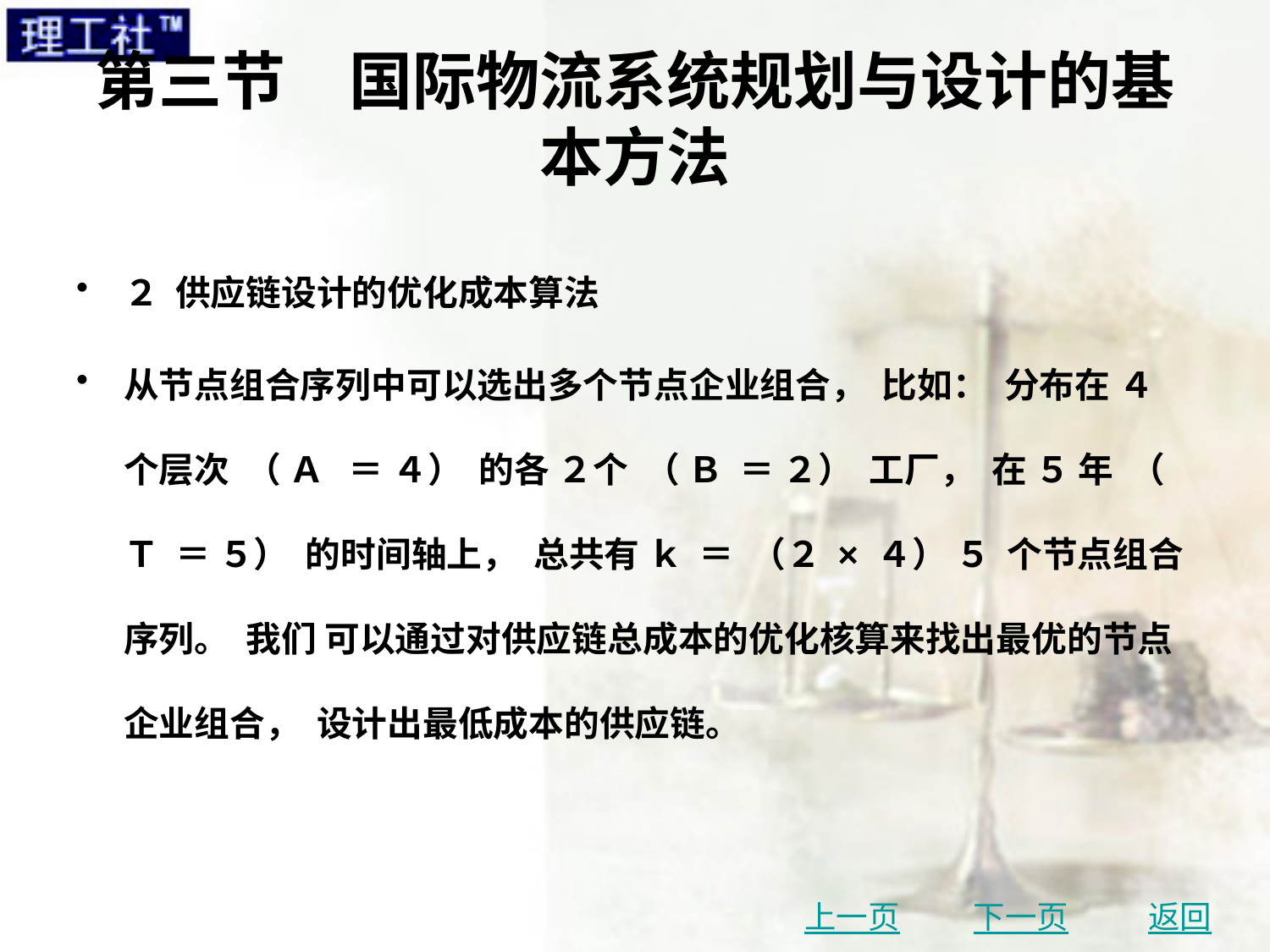

# 第三节　国际物流系统规划与设计的基本方法
２  供应链设计的优化成本算法
从节点组合序列中可以选出多个节点企业组合，  比如：  分布在 ４ 个层次  （ Ａ   ＝ ４）  的各 ２个  （ Ｂ  ＝ ２）  工厂，  在 ５ 年  （ Ｔ  ＝ ５）  的时间轴上，  总共有 ｋ  ＝  （２ × ４） ５  个节点组合序列。  我们 可以通过对供应链总成本的优化核算来找出最优的节点企业组合，  设计出最低成本的供应链。

上一页
下一页
返回